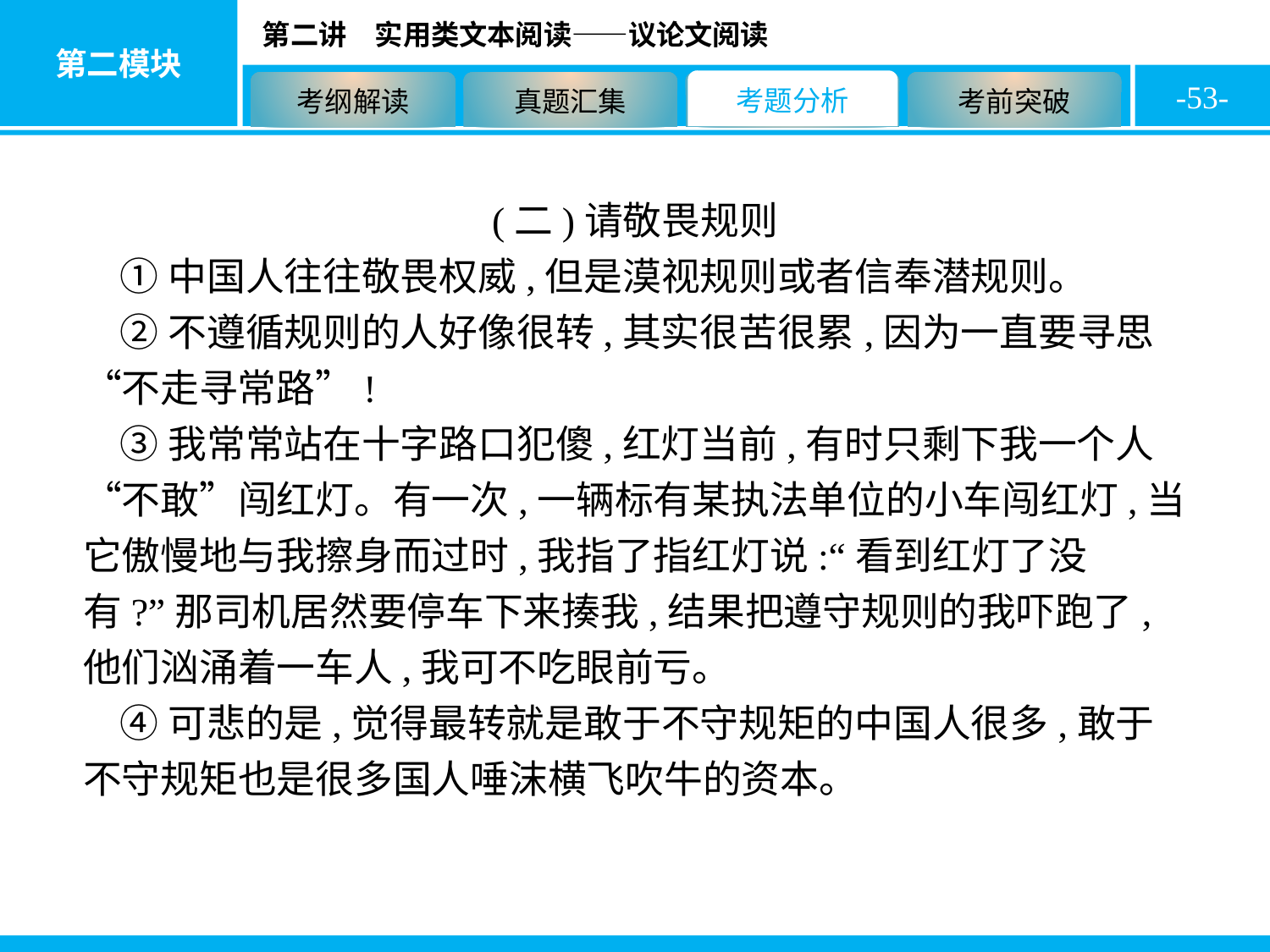

-53-
(二)请敬畏规则
①中国人往往敬畏权威,但是漠视规则或者信奉潜规则。
②不遵循规则的人好像很转,其实很苦很累,因为一直要寻思“不走寻常路”!
③我常常站在十字路口犯傻,红灯当前,有时只剩下我一个人“不敢”闯红灯。有一次,一辆标有某执法单位的小车闯红灯,当它傲慢地与我擦身而过时,我指了指红灯说:“看到红灯了没有?”那司机居然要停车下来揍我,结果把遵守规则的我吓跑了,他们汹涌着一车人,我可不吃眼前亏。
④可悲的是,觉得最转就是敢于不守规矩的中国人很多,敢于不守规矩也是很多国人唾沫横飞吹牛的资本。